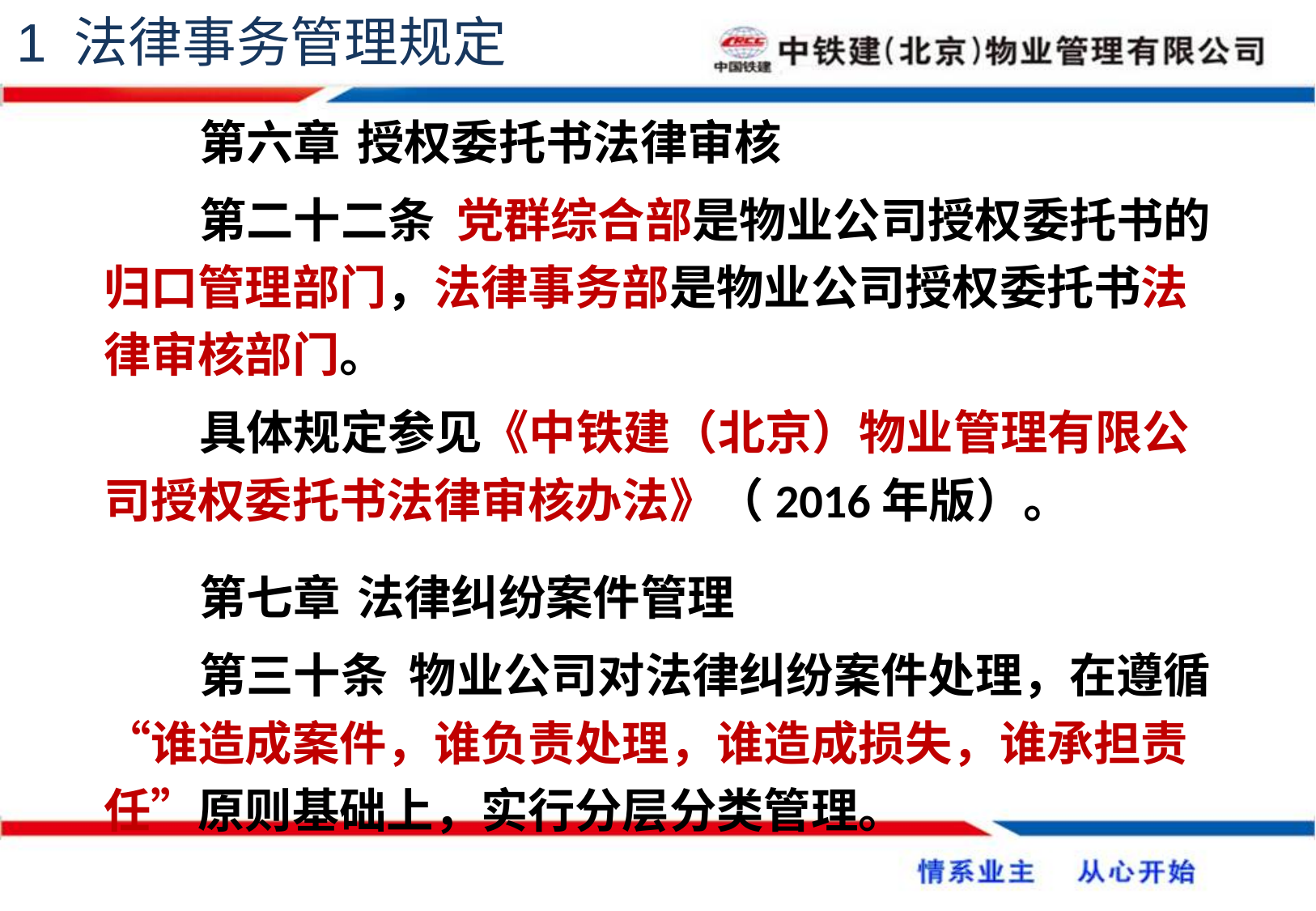

1 法律事务管理规定
第六章	 授权委托书法律审核
第二十二条  党群综合部是物业公司授权委托书的归口管理部门，法律事务部是物业公司授权委托书法律审核部门。
具体规定参见《中铁建（北京）物业管理有限公司授权委托书法律审核办法》（2016年版）。
第七章	 法律纠纷案件管理
第三十条  物业公司对法律纠纷案件处理，在遵循“谁造成案件，谁负责处理，谁造成损失，谁承担责任”原则基础上，实行分层分类管理。
7